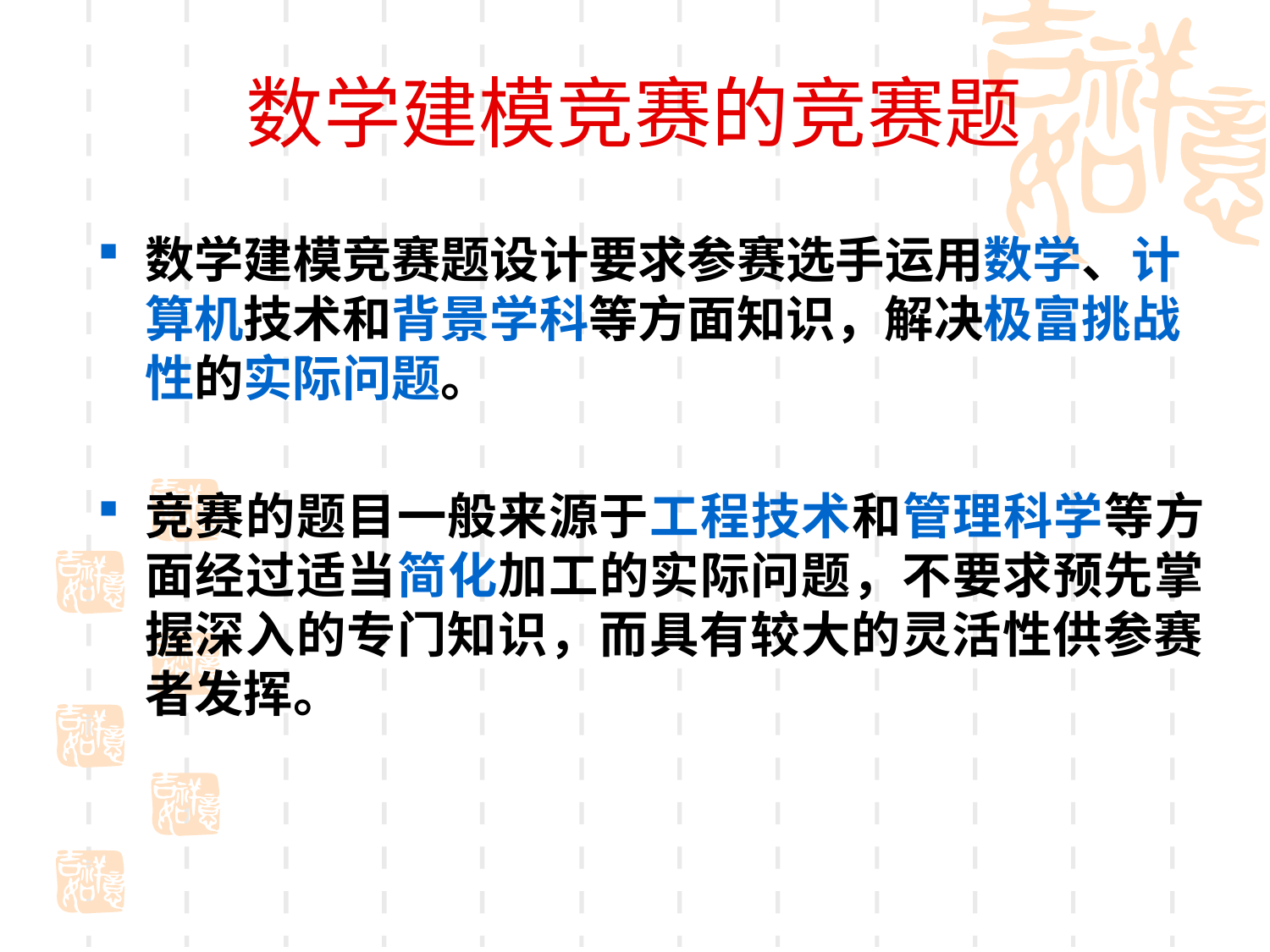

# 数学建模竞赛的竞赛题
数学建模竞赛题设计要求参赛选手运用数学、计算机技术和背景学科等方面知识，解决极富挑战性的实际问题。

竞赛的题目一般来源于工程技术和管理科学等方面经过适当简化加工的实际问题，不要求预先掌握深入的专门知识，而具有较大的灵活性供参赛者发挥。